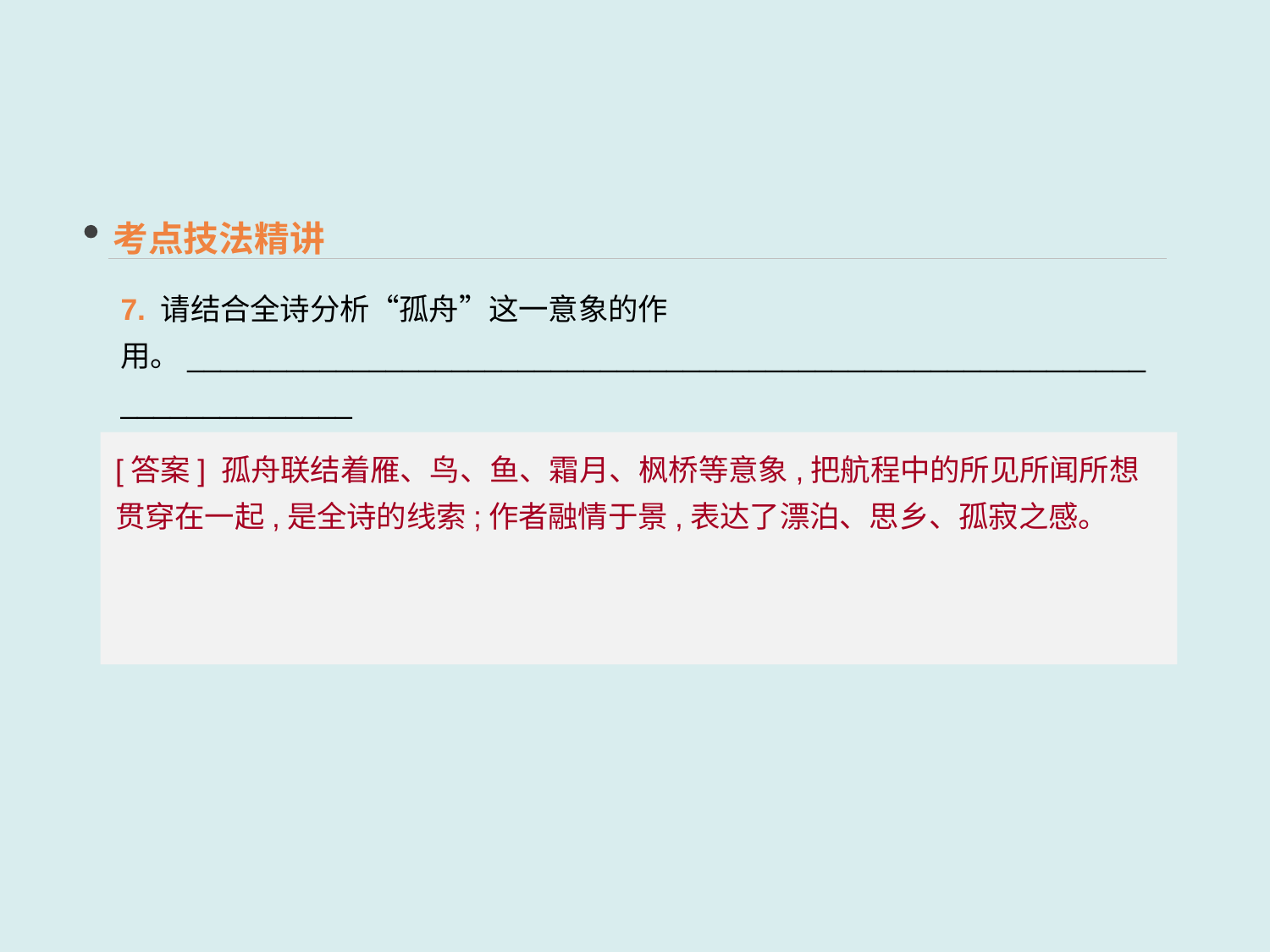

考点技法精讲

7. 请结合全诗分析“孤舟”这一意象的作用。________________________________________________________________________
________________________________________________________________________

[答案] 孤舟联结着雁、鸟、鱼、霜月、枫桥等意象,把航程中的所见所闻所想贯穿在一起,是全诗的线索;作者融情于景,表达了漂泊、思乡、孤寂之感。